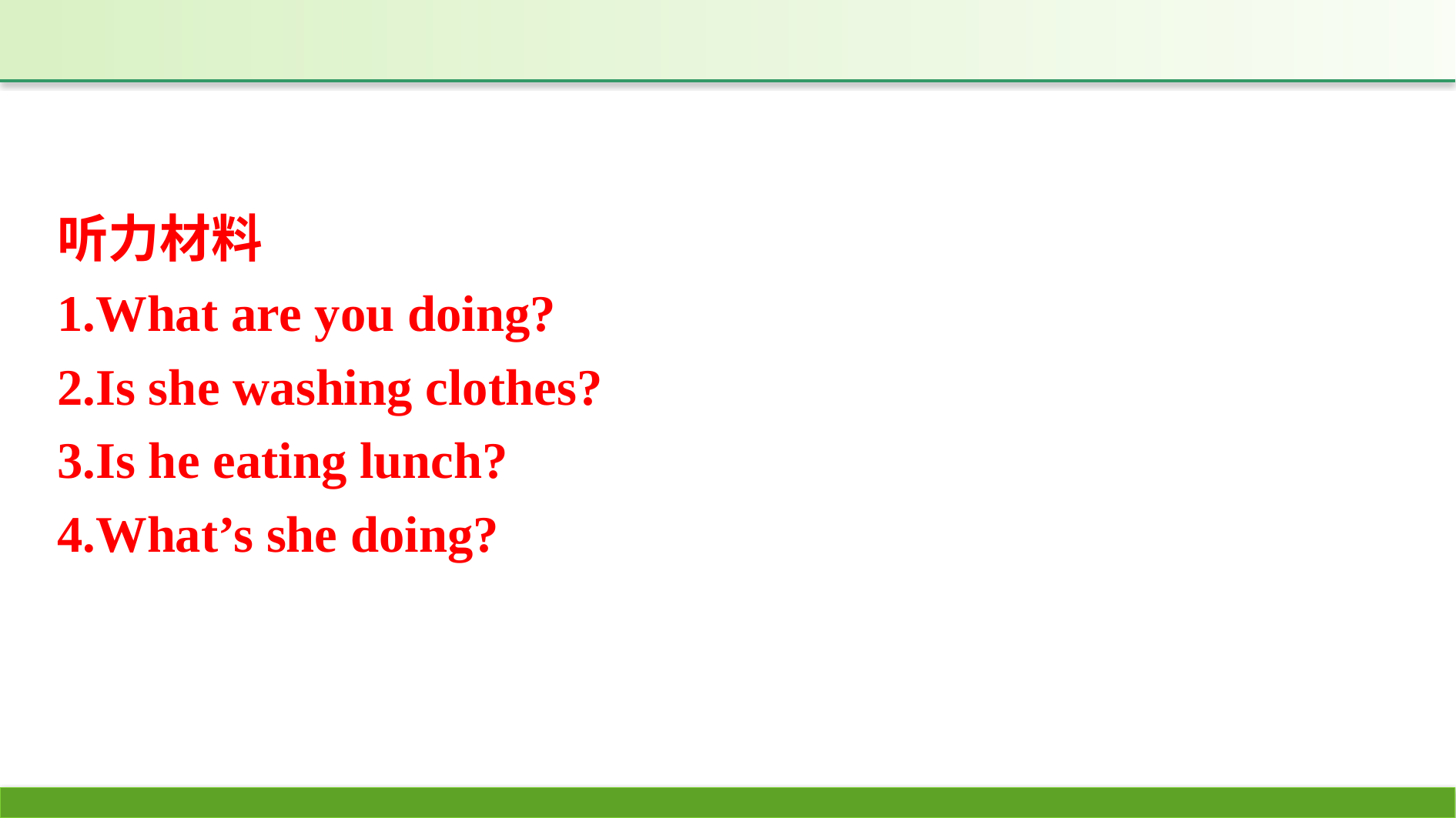

听力材料
1.What are you doing?
2.Is she washing clothes?
3.Is he eating lunch?
4.What’s she doing?